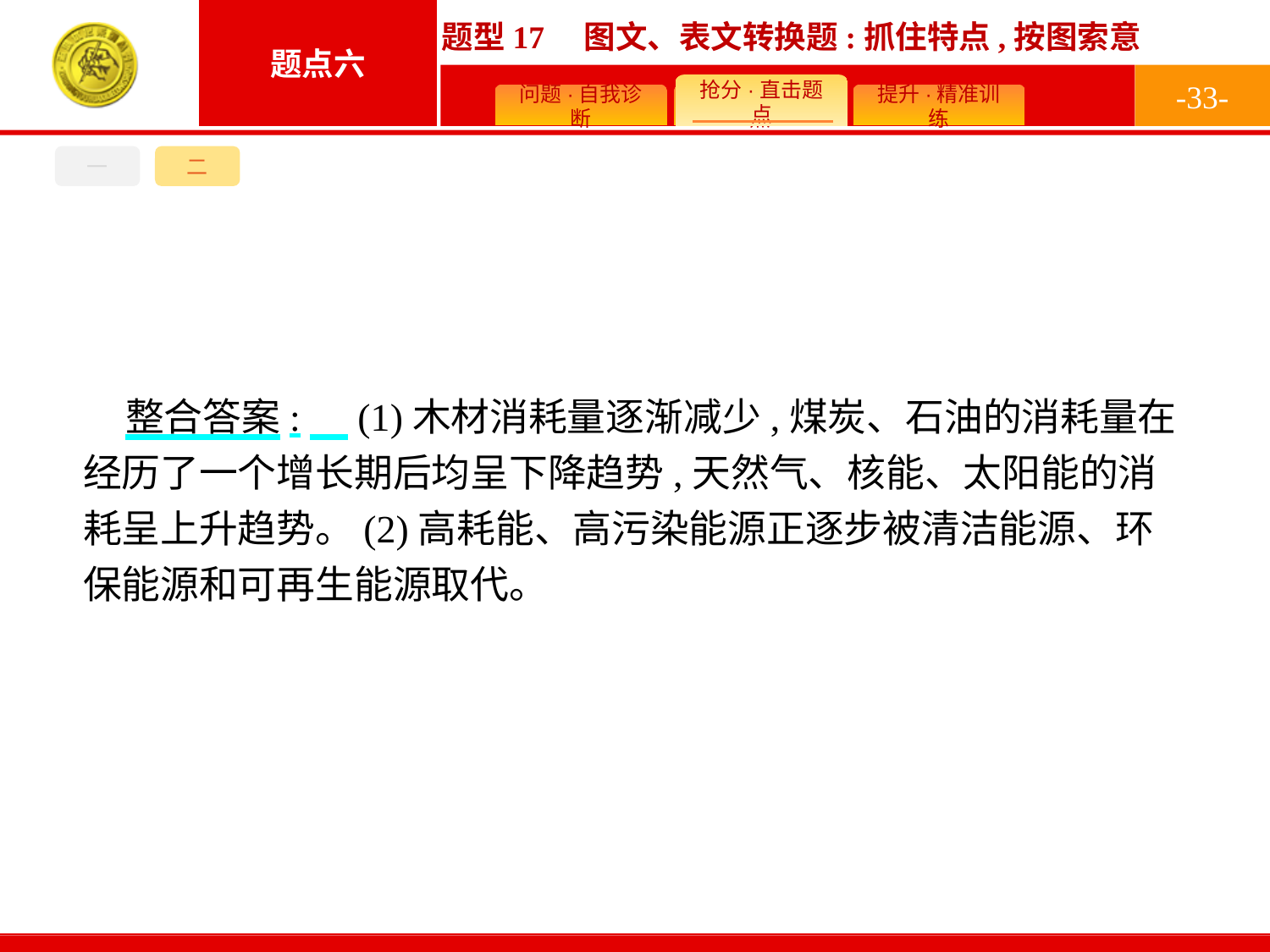

-33-
一
二
整合答案:　(1)木材消耗量逐渐减少,煤炭、石油的消耗量在经历了一个增长期后均呈下降趋势,天然气、核能、太阳能的消耗呈上升趋势。(2)高耗能、高污染能源正逐步被清洁能源、环保能源和可再生能源取代。